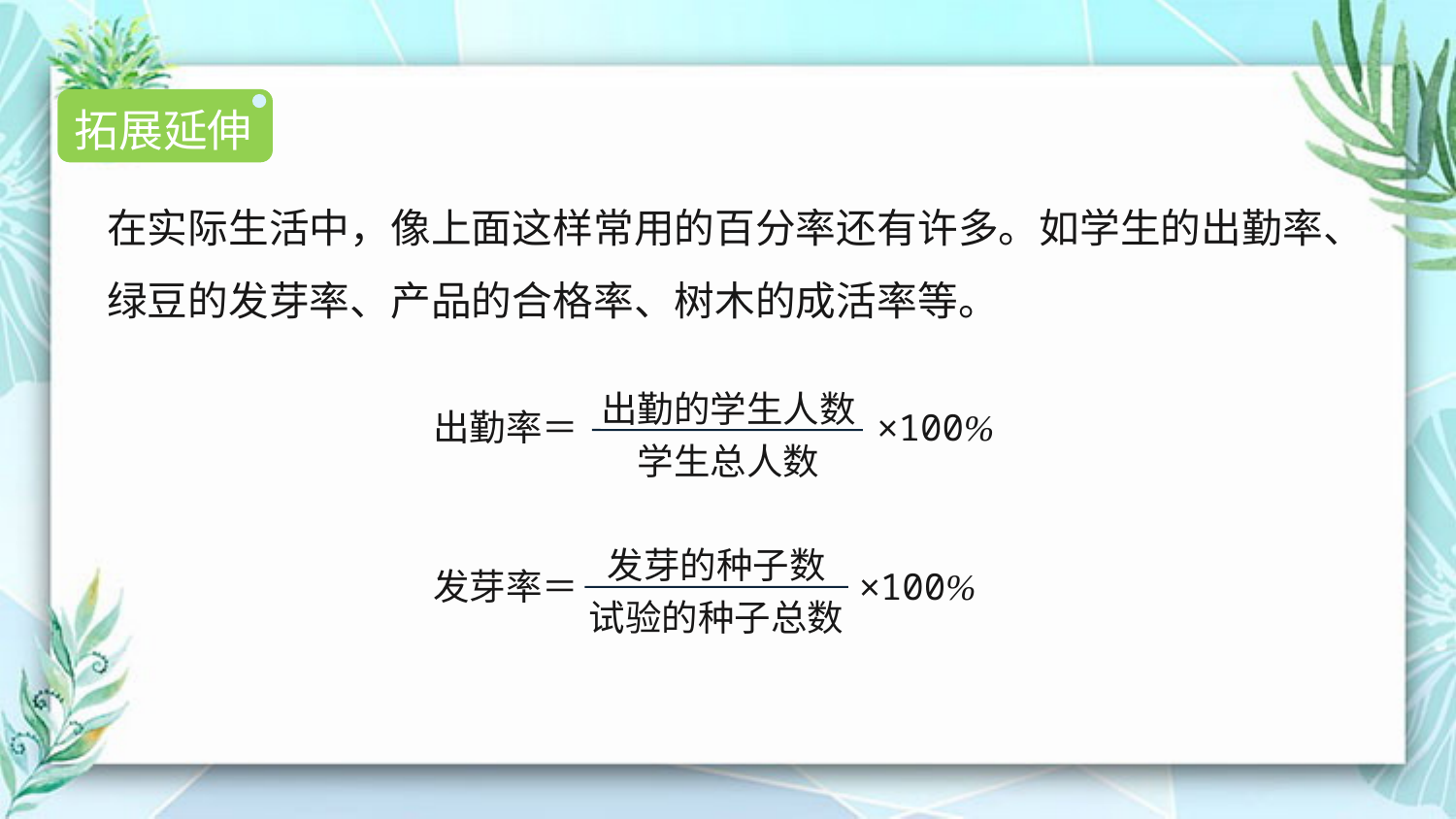

拓展延伸
在实际生活中，像上面这样常用的百分率还有许多。如学生的出勤率、绿豆的发芽率、产品的合格率、树木的成活率等。
出勤的学生人数学生总人数

出勤率＝
×100%
发芽的种子数
试验的种子总数

发芽率＝
×100%